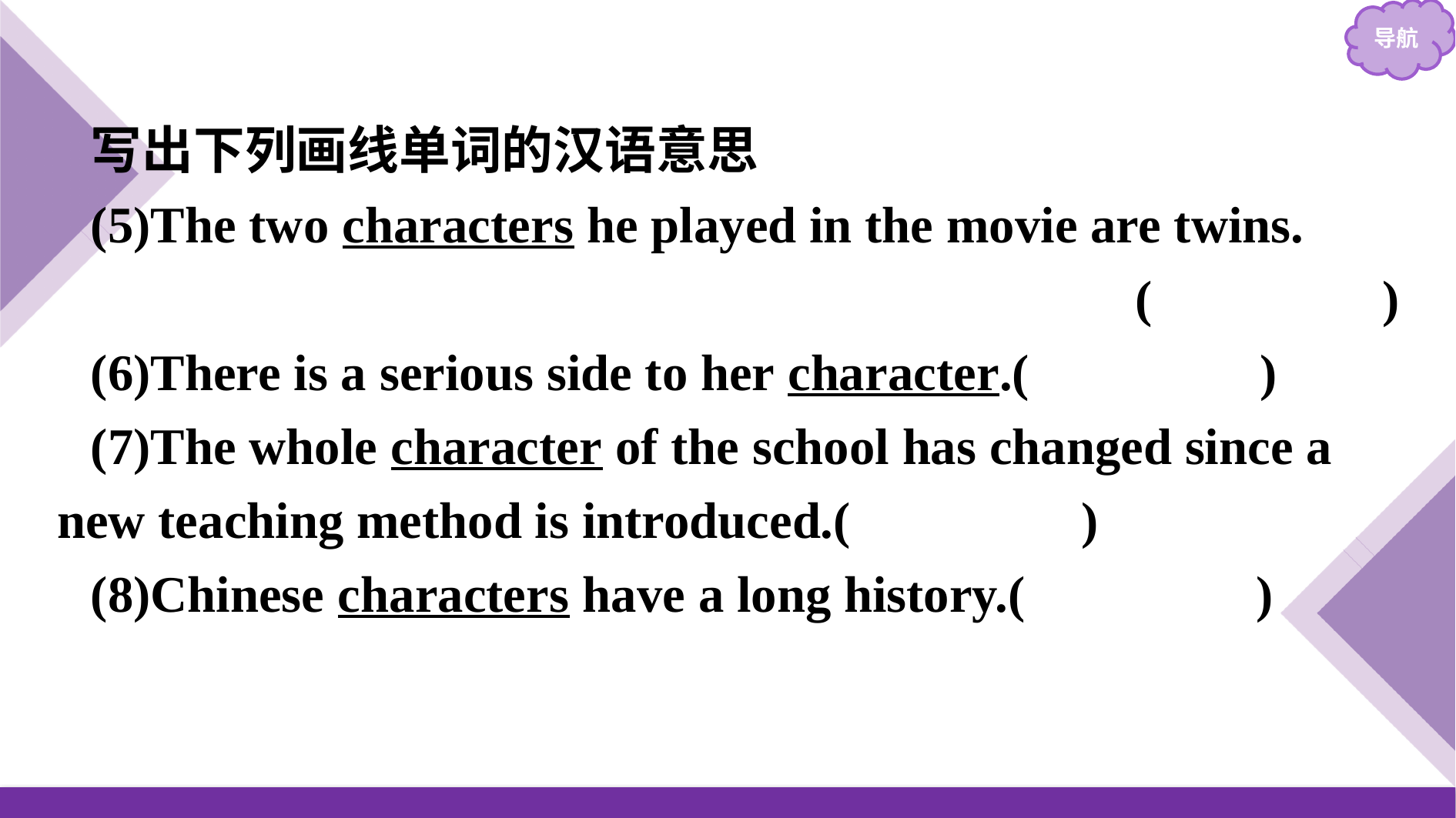

写出下列画线单词的汉语意思
(5)The two characters he played in the movie are twins.
(　角色　)
(6)There is a serious side to her character.(　性格　)
(7)The whole character of the school has changed since a new teaching method is introduced.(　特色　)
(8)Chinese characters have a long history.(　文字　)